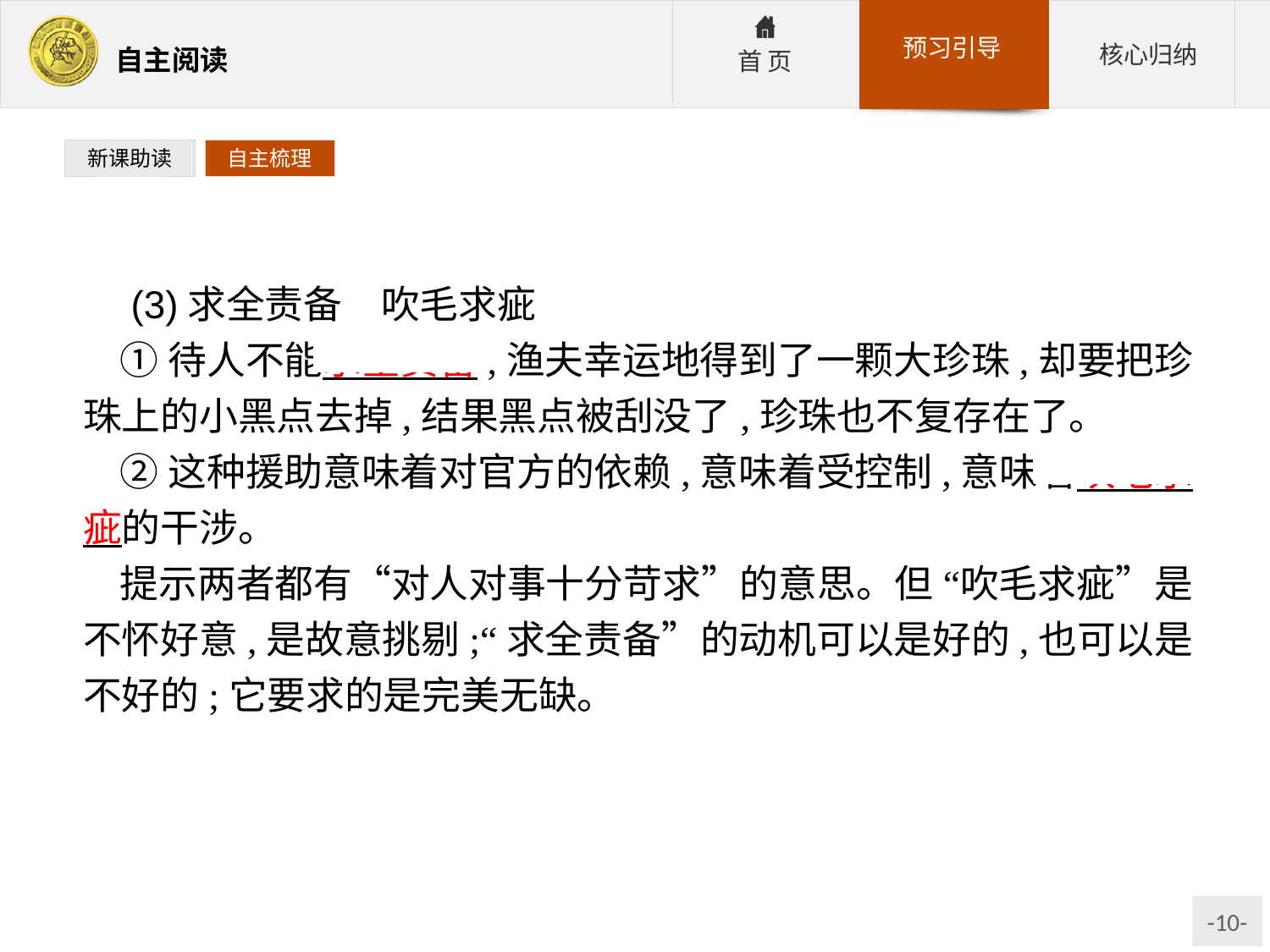

新课助读
自主梳理
 (3)求全责备　吹毛求疵
①待人不能求全责备,渔夫幸运地得到了一颗大珍珠,却要把珍珠上的小黑点去掉,结果黑点被刮没了,珍珠也不复存在了。
②这种援助意味着对官方的依赖,意味着受控制,意味着吹毛求疵的干涉。
提示两者都有“对人对事十分苛求”的意思。但 “吹毛求疵”是不怀好意,是故意挑剔;“求全责备”的动机可以是好的,也可以是不好的;它要求的是完美无缺。